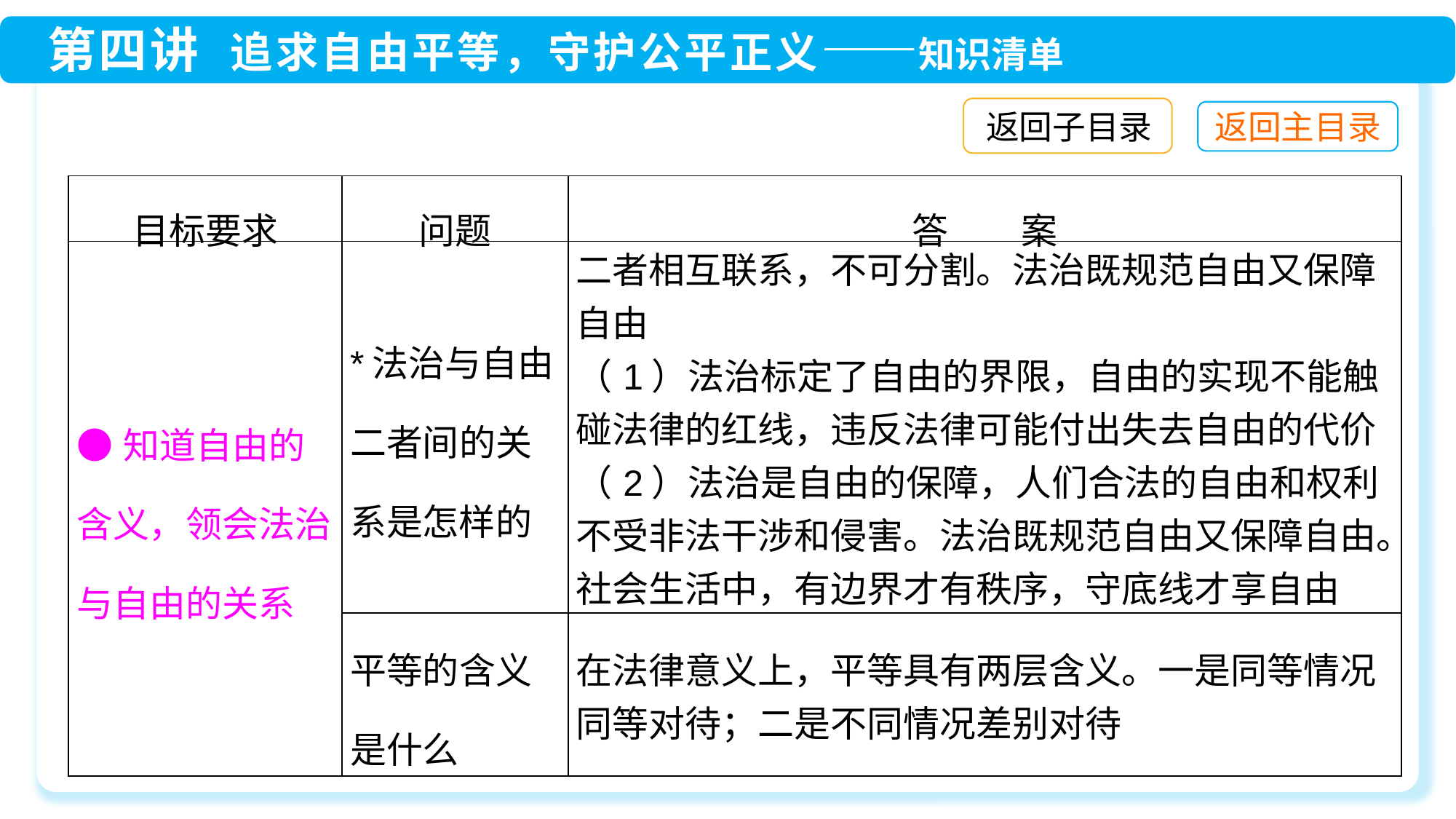

返回子目录
| 目标要求 | 问题 | 答　　案 |
| --- | --- | --- |
| ●知道自由的含义，领会法治与自由的关系 | \*法治与自由二者间的关系是怎样的 | 二者相互联系，不可分割。法治既规范自由又保障自由 （1）法治标定了自由的界限，自由的实现不能触碰法律的红线，违反法律可能付出失去自由的代价 （2）法治是自由的保障，人们合法的自由和权利不受非法干涉和侵害。法治既规范自由又保障自由。社会生活中，有边界才有秩序，守底线才享自由 |
|  | 平等的含义是什么 | 在法律意义上，平等具有两层含义。一是同等情况同等对待；二是不同情况差别对待 |